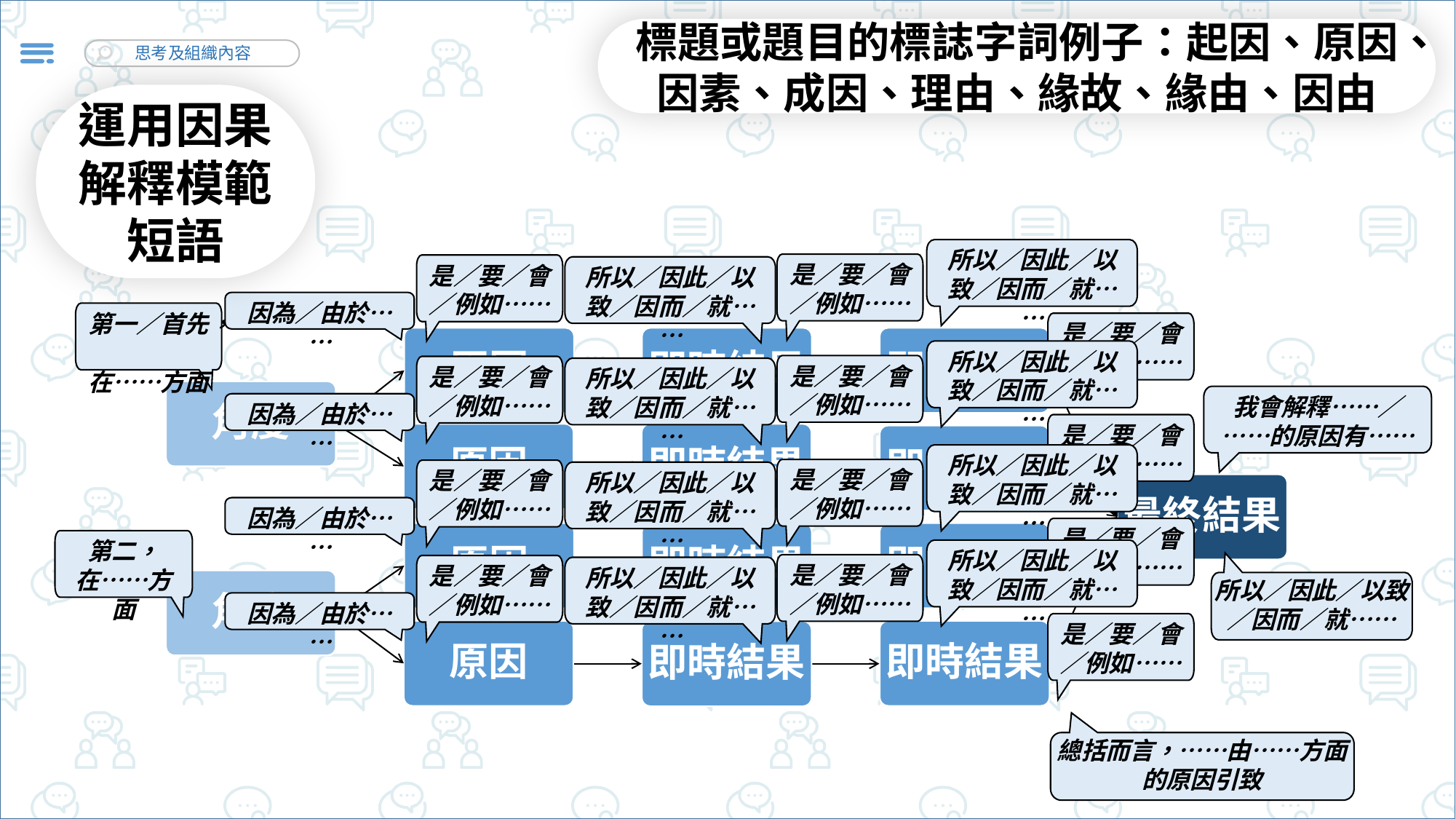

標題或題目的標誌字詞例子：起因、原因、因素、成因、理由、緣故、緣由、因由
運用因果解釋模範短語
所以／因此／以致／因而／就……
是／要／會／例如……
是／要／會／例如……
所以／因此／以致／因而／就……
因為／由於……
第一／首先，
在……方面
是／要／會／例如……
原因
即時結果
即時結果
所以／因此／以致／因而／就……
是／要／會／例如……
是／要／會／例如……
所以／因此／以致／因而／就……

角度

我會解釋……／
……的原因有……
因為／由於……

是／要／會／例如……
原因
即時結果
即時結果

所以／因此／以致／因而／就……
是／要／會／例如……
是／要／會／例如……
所以／因此／以致／因而／就……

最終結果

因為／由於……
是／要／會／例如……
原因
即時結果
即時結果
第二，
在……方面

所以／因此／以致／因而／就……

所以／因此／以致／因而／就……
是／要／會／例如……
是／要／會／例如……
所以／因此／以致／因而／就……

角度

因為／由於……
是／要／會／例如……
原因
即時結果
即時結果

總括而言，……由……方面
的原因引致